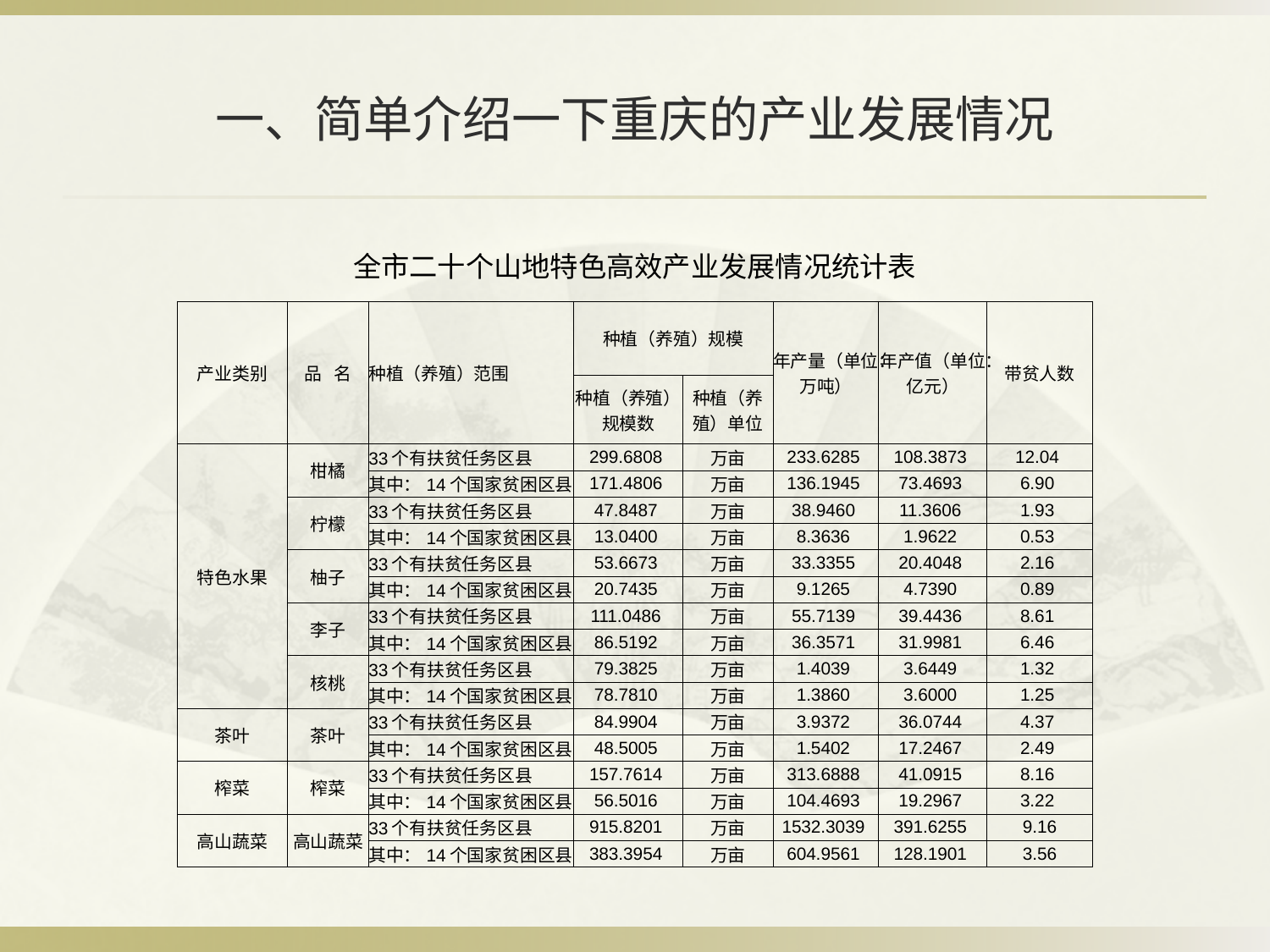

# 一、简单介绍一下重庆的产业发展情况
| 全市二十个山地特色高效产业发展情况统计表 |  |  |  |  |  |  |  |
| --- | --- | --- | --- | --- | --- | --- | --- |
| 产业类别 | 品 名 | 种植（养殖）范围 | 种植（养殖）规模 |  | 年产量（单位：万吨） | 年产值（单位：亿元） | 带贫人数 |
|  |  |  | 种植（养殖）规模数 | 种植（养殖）单位 |  |  |  |
| 特色水果 | 柑橘 | 33个有扶贫任务区县 | 299.6808 | 万亩 | 233.6285 | 108.3873 | 12.04 |
|  |  | 其中：14个国家贫困区县 | 171.4806 | 万亩 | 136.1945 | 73.4693 | 6.90 |
|  | 柠檬 | 33个有扶贫任务区县 | 47.8487 | 万亩 | 38.9460 | 11.3606 | 1.93 |
|  |  | 其中：14个国家贫困区县 | 13.0400 | 万亩 | 8.3636 | 1.9622 | 0.53 |
|  | 柚子 | 33个有扶贫任务区县 | 53.6673 | 万亩 | 33.3355 | 20.4048 | 2.16 |
|  |  | 其中：14个国家贫困区县 | 20.7435 | 万亩 | 9.1265 | 4.7390 | 0.89 |
|  | 李子 | 33个有扶贫任务区县 | 111.0486 | 万亩 | 55.7139 | 39.4436 | 8.61 |
|  |  | 其中：14个国家贫困区县 | 86.5192 | 万亩 | 36.3571 | 31.9981 | 6.46 |
|  | 核桃 | 33个有扶贫任务区县 | 79.3825 | 万亩 | 1.4039 | 3.6449 | 1.32 |
|  |  | 其中：14个国家贫困区县 | 78.7810 | 万亩 | 1.3860 | 3.6000 | 1.25 |
| 茶叶 | 茶叶 | 33个有扶贫任务区县 | 84.9904 | 万亩 | 3.9372 | 36.0744 | 4.37 |
|  |  | 其中：14个国家贫困区县 | 48.5005 | 万亩 | 1.5402 | 17.2467 | 2.49 |
| 榨菜 | 榨菜 | 33个有扶贫任务区县 | 157.7614 | 万亩 | 313.6888 | 41.0915 | 8.16 |
|  |  | 其中：14个国家贫困区县 | 56.5016 | 万亩 | 104.4693 | 19.2967 | 3.22 |
| 高山蔬菜 | 高山蔬菜 | 33个有扶贫任务区县 | 915.8201 | 万亩 | 1532.3039 | 391.6255 | 9.16 |
|  |  | 其中：14个国家贫困区县 | 383.3954 | 万亩 | 604.9561 | 128.1901 | 3.56 |